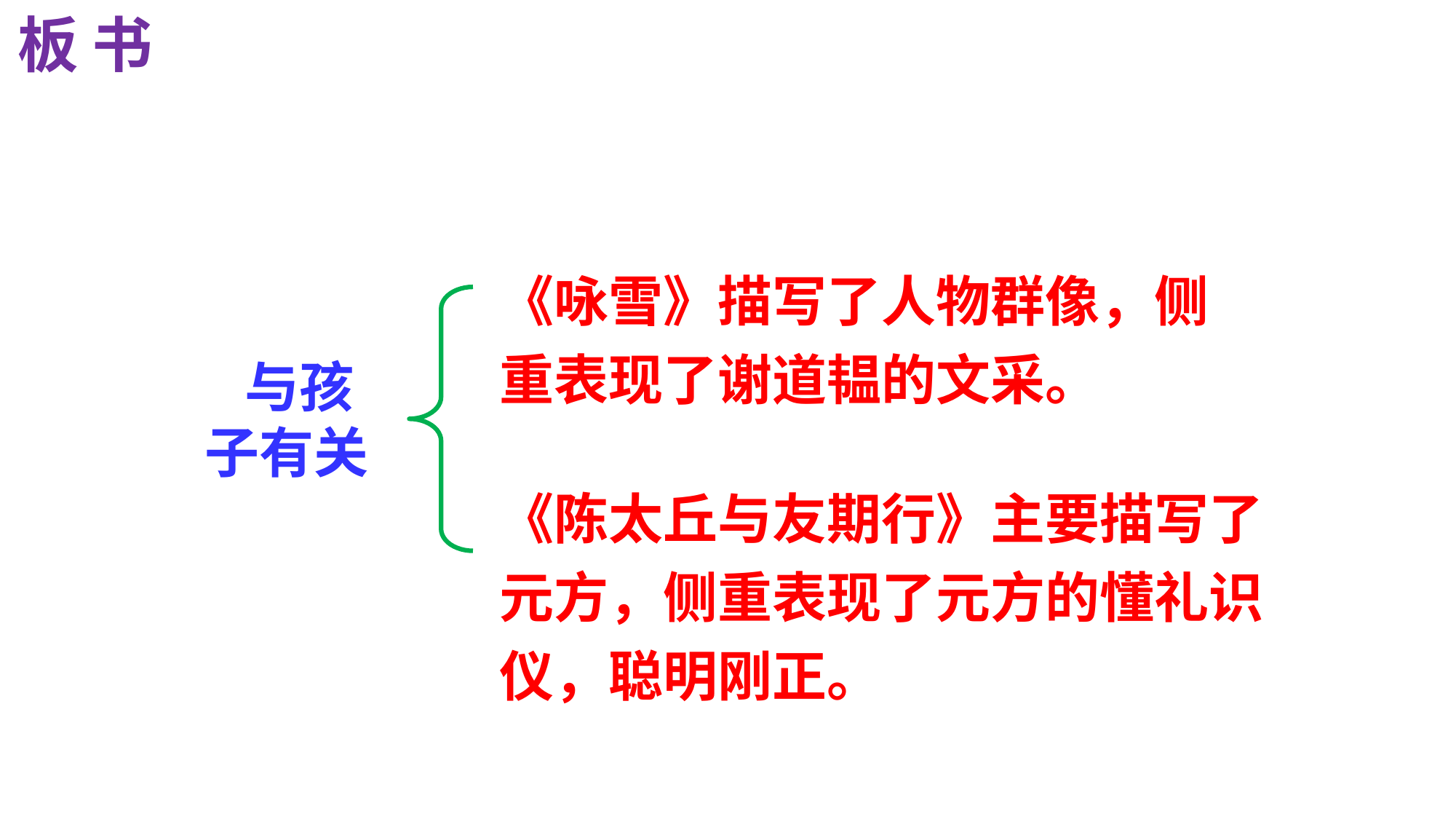

板 书
《咏雪》描写了人物群像，侧重表现了谢道韫的文采。

 与孩子有关
《陈太丘与友期行》主要描写了元方，侧重表现了元方的懂礼识仪，聪明刚正。